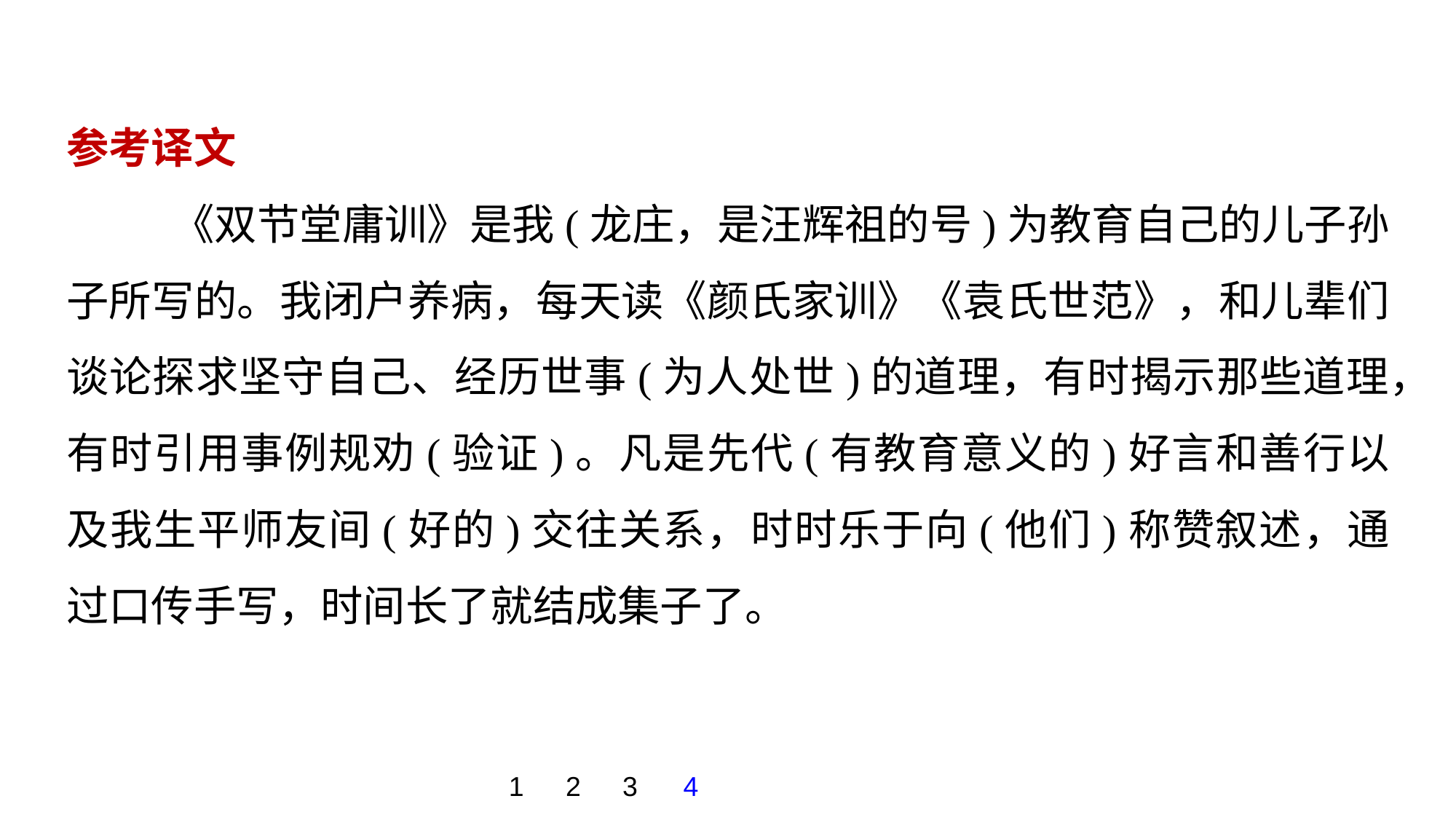

参考译文
 《双节堂庸训》是我(龙庄，是汪辉祖的号)为教育自己的儿子孙子所写的。我闭户养病，每天读《颜氏家训》《袁氏世范》，和儿辈们谈论探求坚守自己、经历世事(为人处世)的道理，有时揭示那些道理，有时引用事例规劝(验证)。凡是先代(有教育意义的)好言和善行以及我生平师友间(好的)交往关系，时时乐于向(他们)称赞叙述，通过口传手写，时间长了就结成集子了。
1
2
3
4